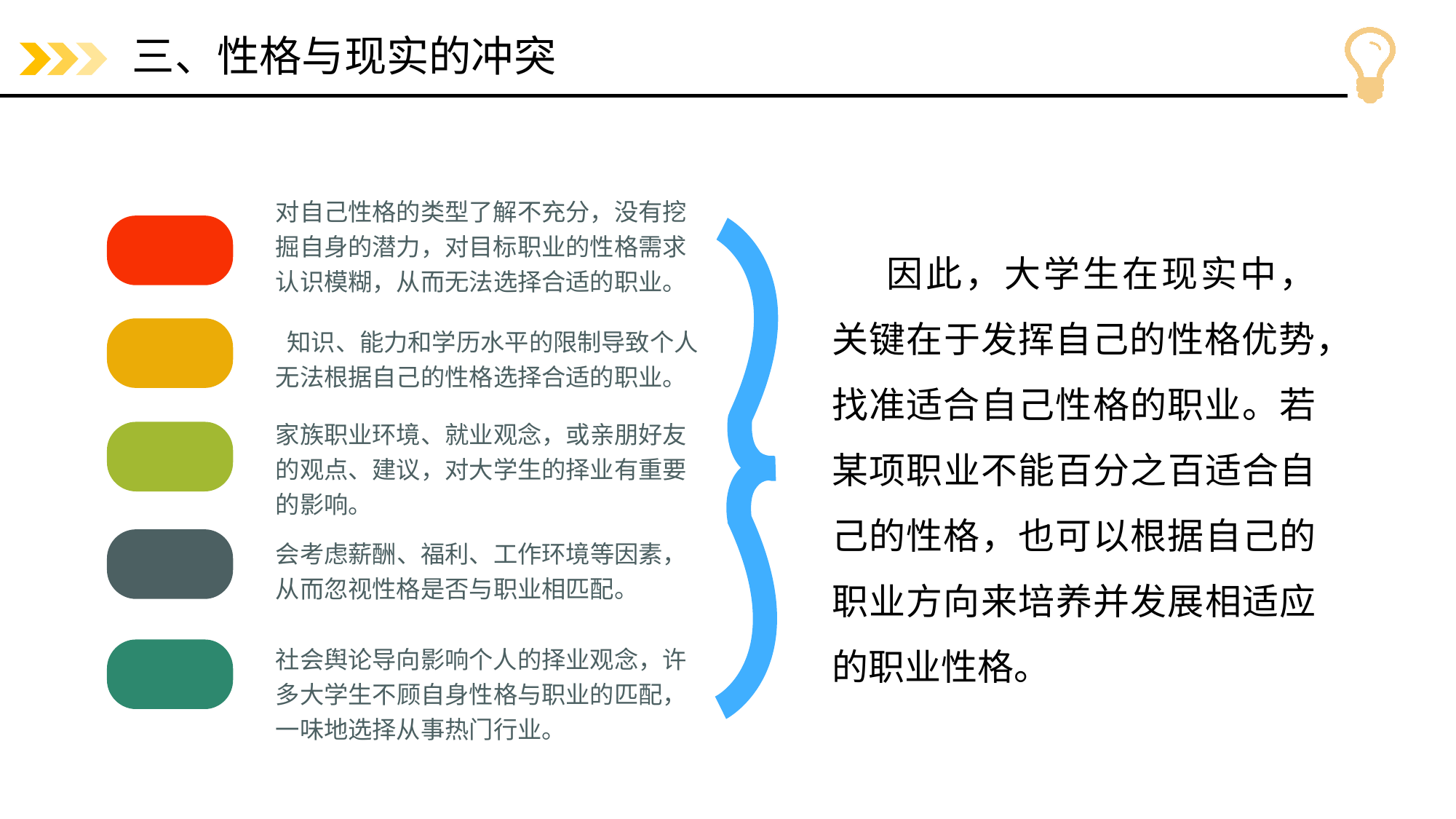

16
# 三、性格与现实的冲突
对自己性格的类型了解不充分，没有挖掘自身的潜力，对目标职业的性格需求认识模糊，从而无法选择合适的职业。

因此，大学生在现实中，关键在于发挥自己的性格优势，找准适合自己性格的职业。若某项职业不能百分之百适合自己的性格，也可以根据自己的职业方向来培养并发展相适应的职业性格。
 知识、能力和学历水平的限制导致个人无法根据自己的性格选择合适的职业。

家族职业环境、就业观念，或亲朋好友的观点、建议，对大学生的择业有重要的影响。

会考虑薪酬、福利、工作环境等因素，从而忽视性格是否与职业相匹配。

社会舆论导向影响个人的择业观念，许多大学生不顾自身性格与职业的匹配，一味地选择从事热门行业。